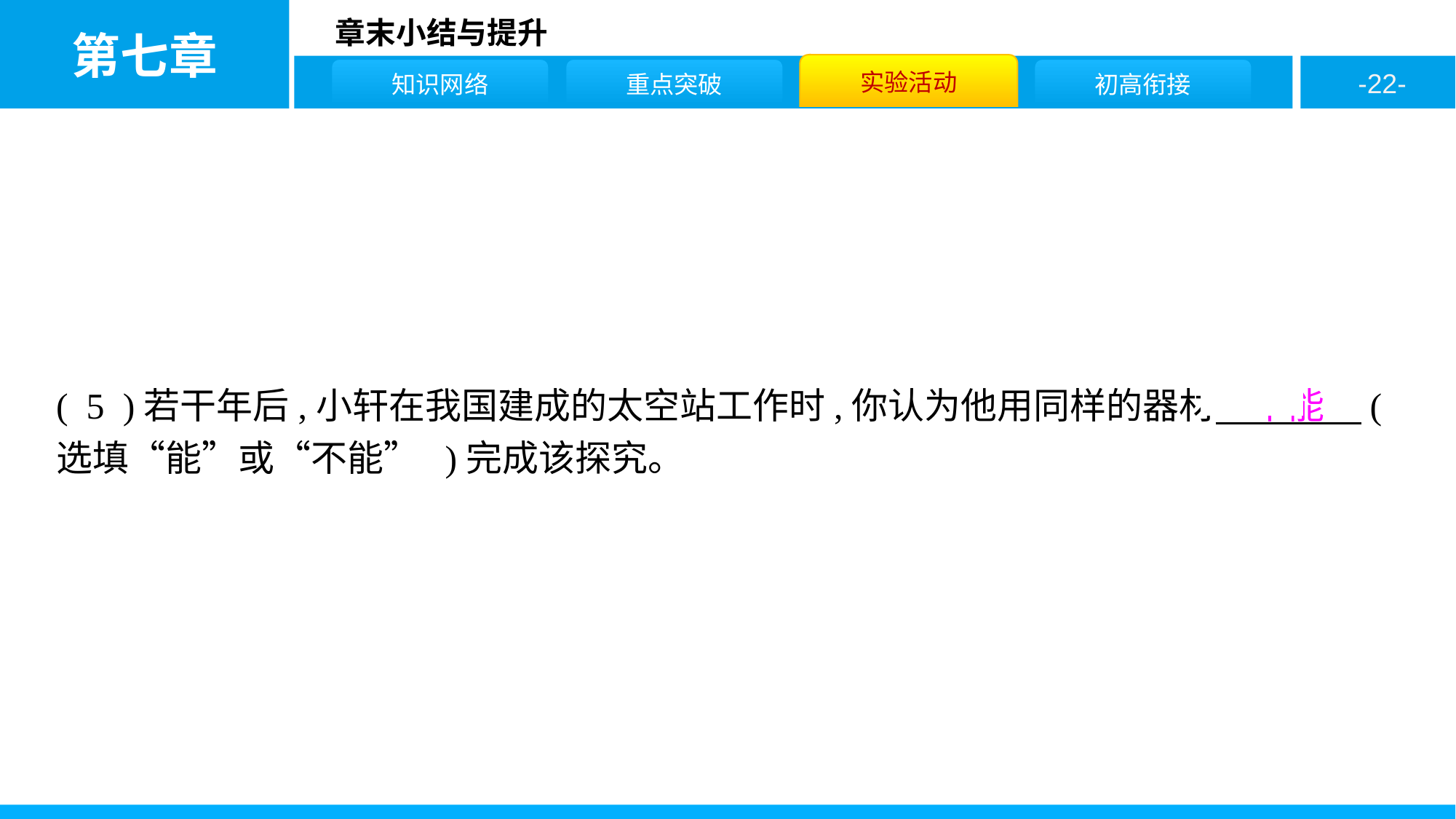

(  5  )若干年后,小轩在我国建成的太空站工作时,你认为他用同样的器材　不能　(  选填“能”或“不能”  )完成该探究。